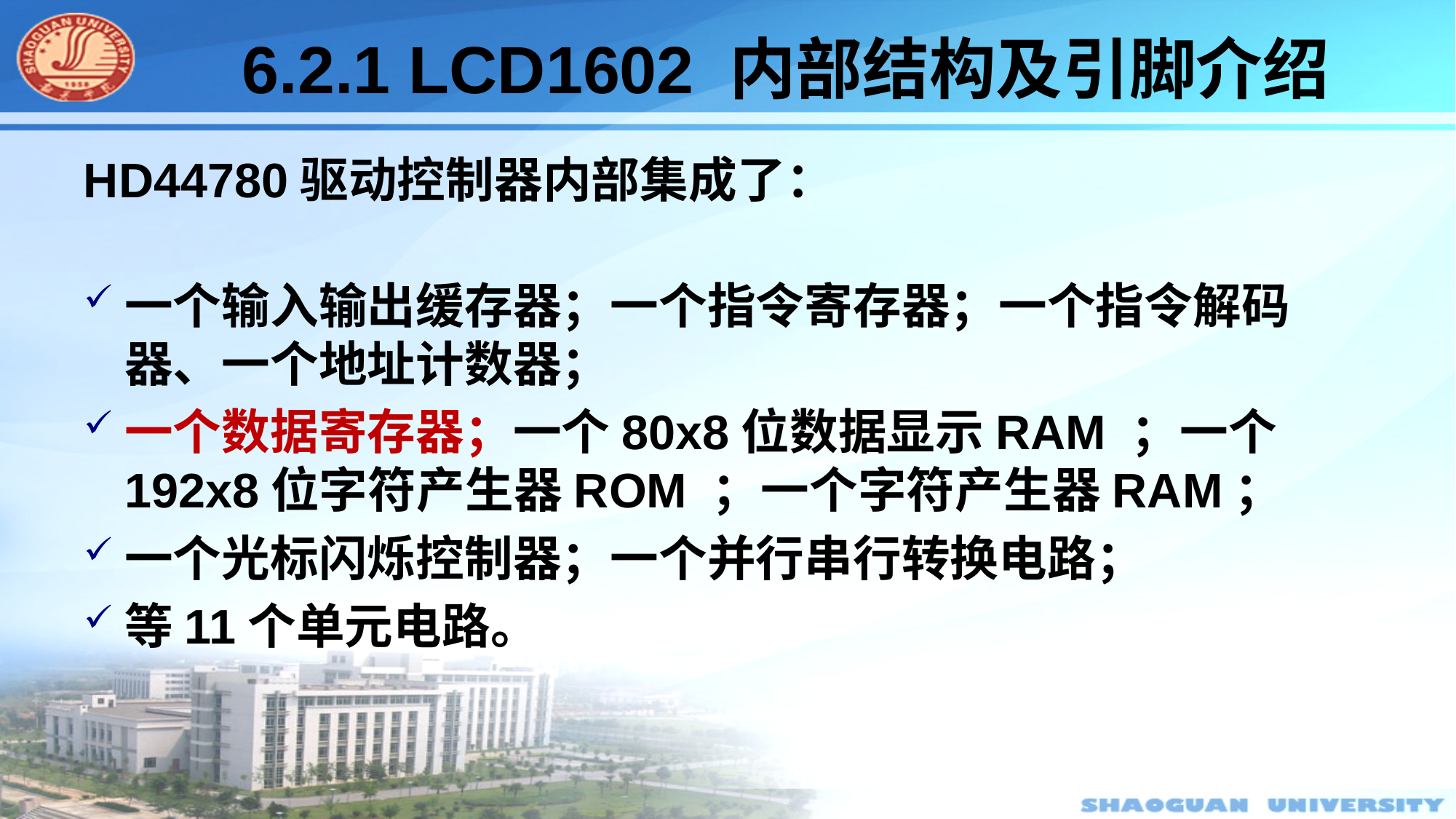

#
6.2.1 LCD1602 内部结构及引脚介绍
HD44780驱动控制器内部集成了：

一个输入输出缓存器；一个指令寄存器；一个指令解码器、一个地址计数器；
一个数据寄存器；一个80x8位数据显示RAM ；一个192x8位字符产生器ROM ；一个字符产生器RAM；
一个光标闪烁控制器；一个并行串行转换电路；
等11个单元电路。